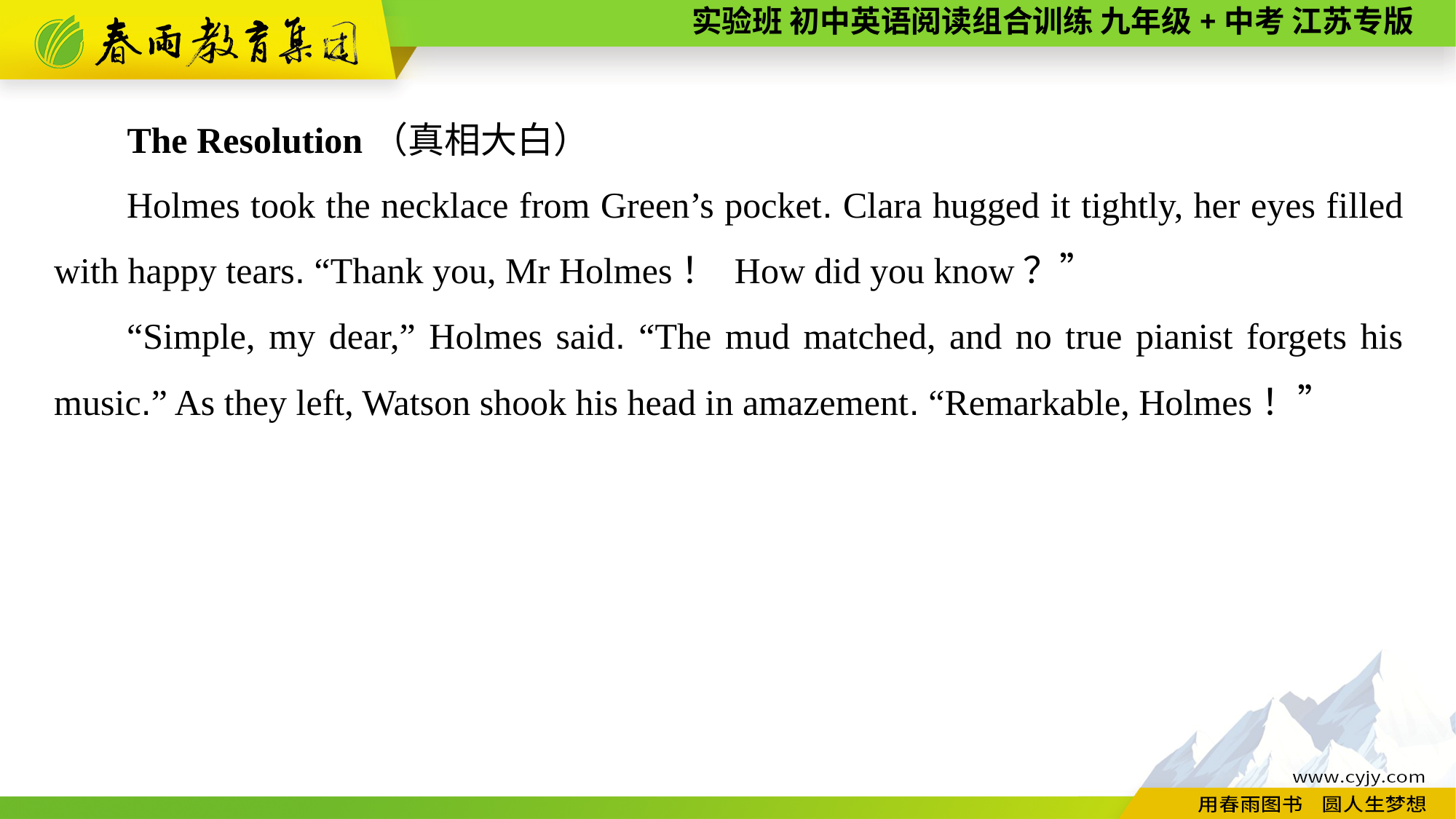

The Resolution（真相大白）
Holmes took the necklace from Green’s pocket. Clara hugged it tightly, her eyes filled with happy tears. “Thank you, Mr Holmes！ How did you know？”
“Simple, my dear,” Holmes said. “The mud matched, and no true pianist forgets his music.” As they left, Watson shook his head in amazement. “Remarkable, Holmes！”